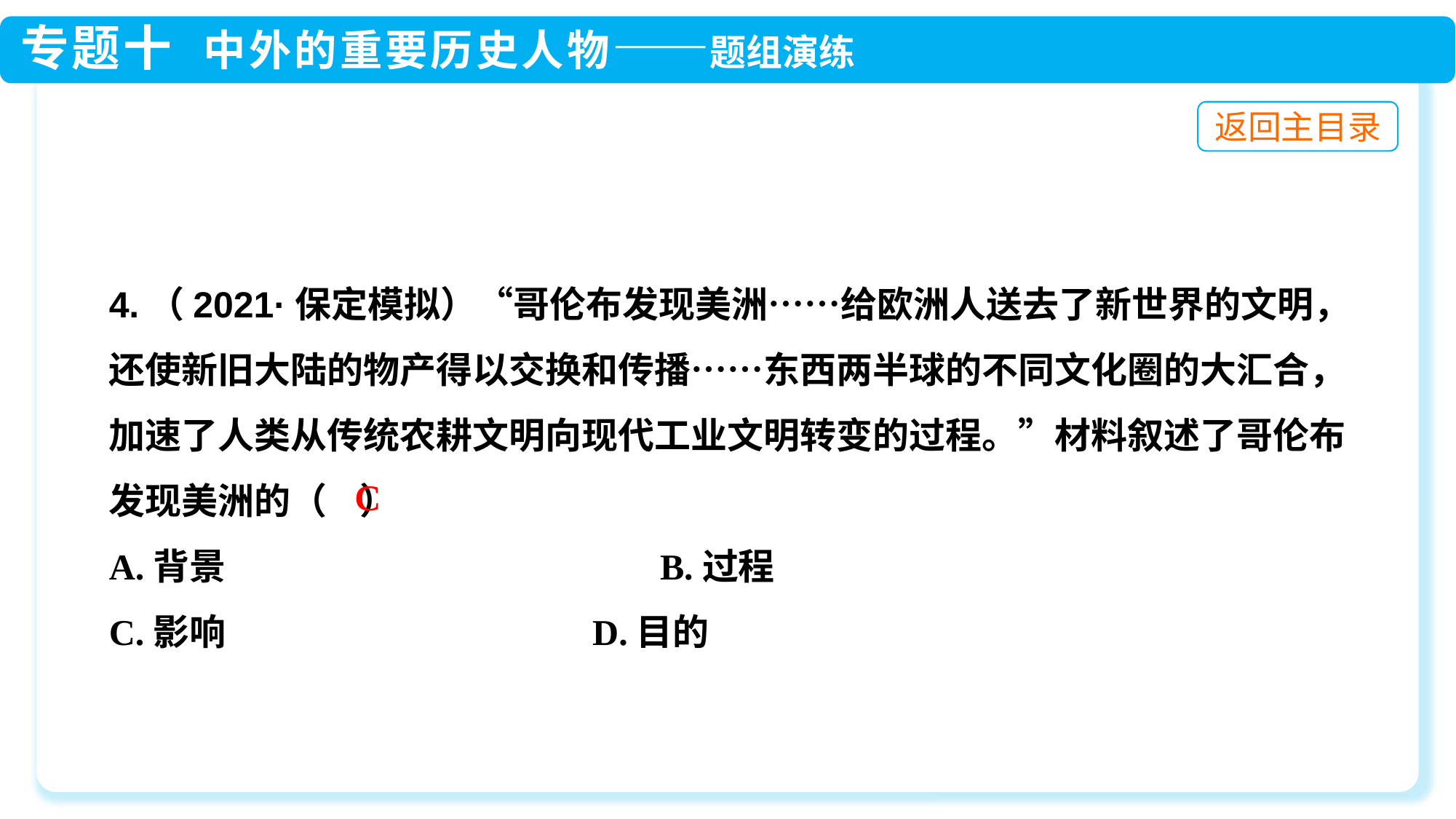

4.（2021·保定模拟）“哥伦布发现美洲……给欧洲人送去了新世界的文明，还使新旧大陆的物产得以交换和传播……东西两半球的不同文化圈的大汇合，加速了人类从传统农耕文明向现代工业文明转变的过程。”材料叙述了哥伦布发现美洲的（    ）
A.背景　　　　　　　　　            B.过程
C.影响　　　	                  D.目的
C